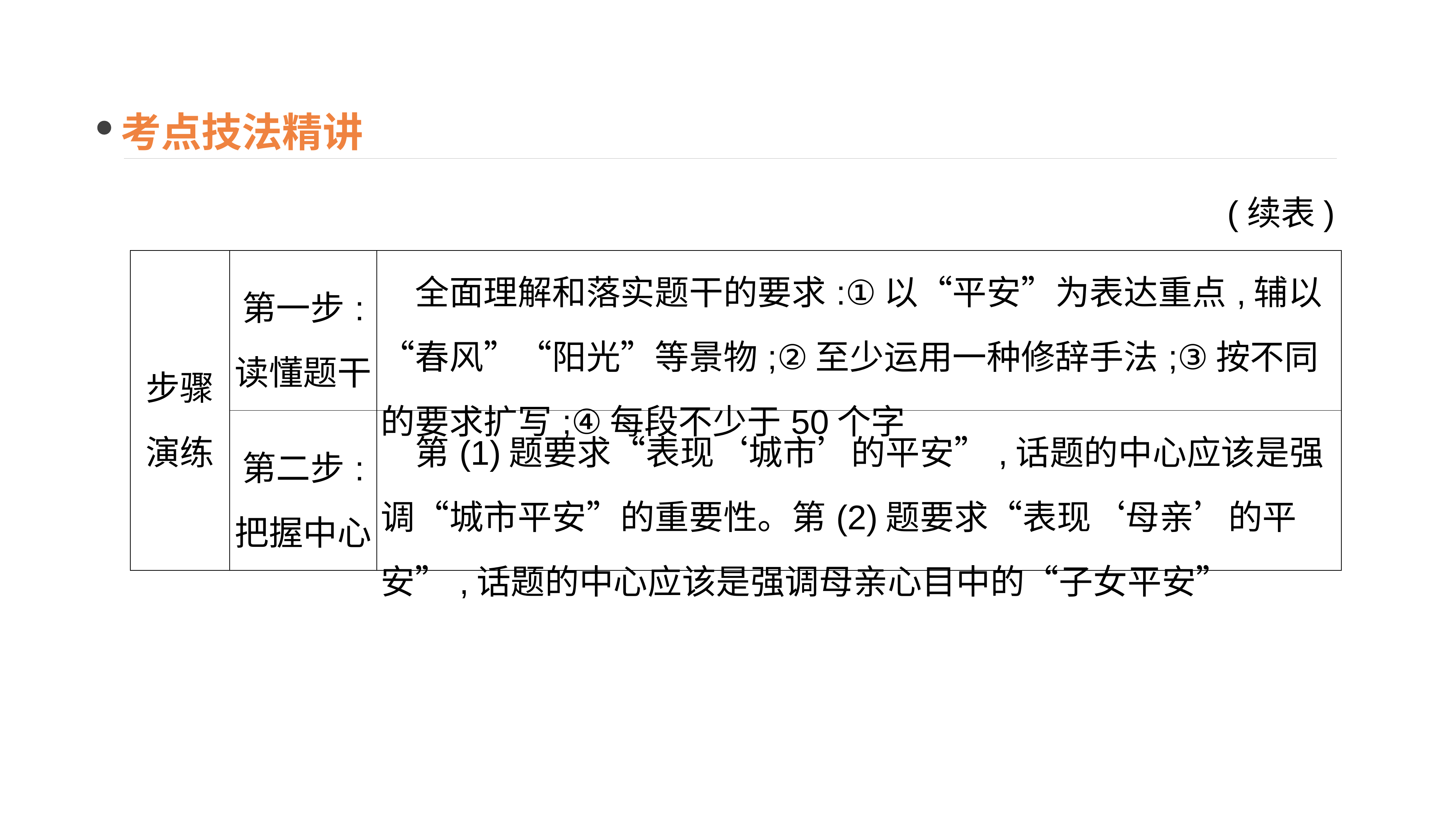

考点技法精讲

(续表)
| 步骤 演练 | 第一步: 读懂题干 | 全面理解和落实题干的要求:①以“平安”为表达重点,辅以“春风”“阳光”等景物;②至少运用一种修辞手法;③按不同的要求扩写;④每段不少于50个字 |
| --- | --- | --- |
|  | 第二步: 把握中心 | 第(1)题要求“表现‘城市’的平安”,话题的中心应该是强调“城市平安”的重要性。第(2)题要求“表现‘母亲’的平安”,话题的中心应该是强调母亲心目中的“子女平安” |